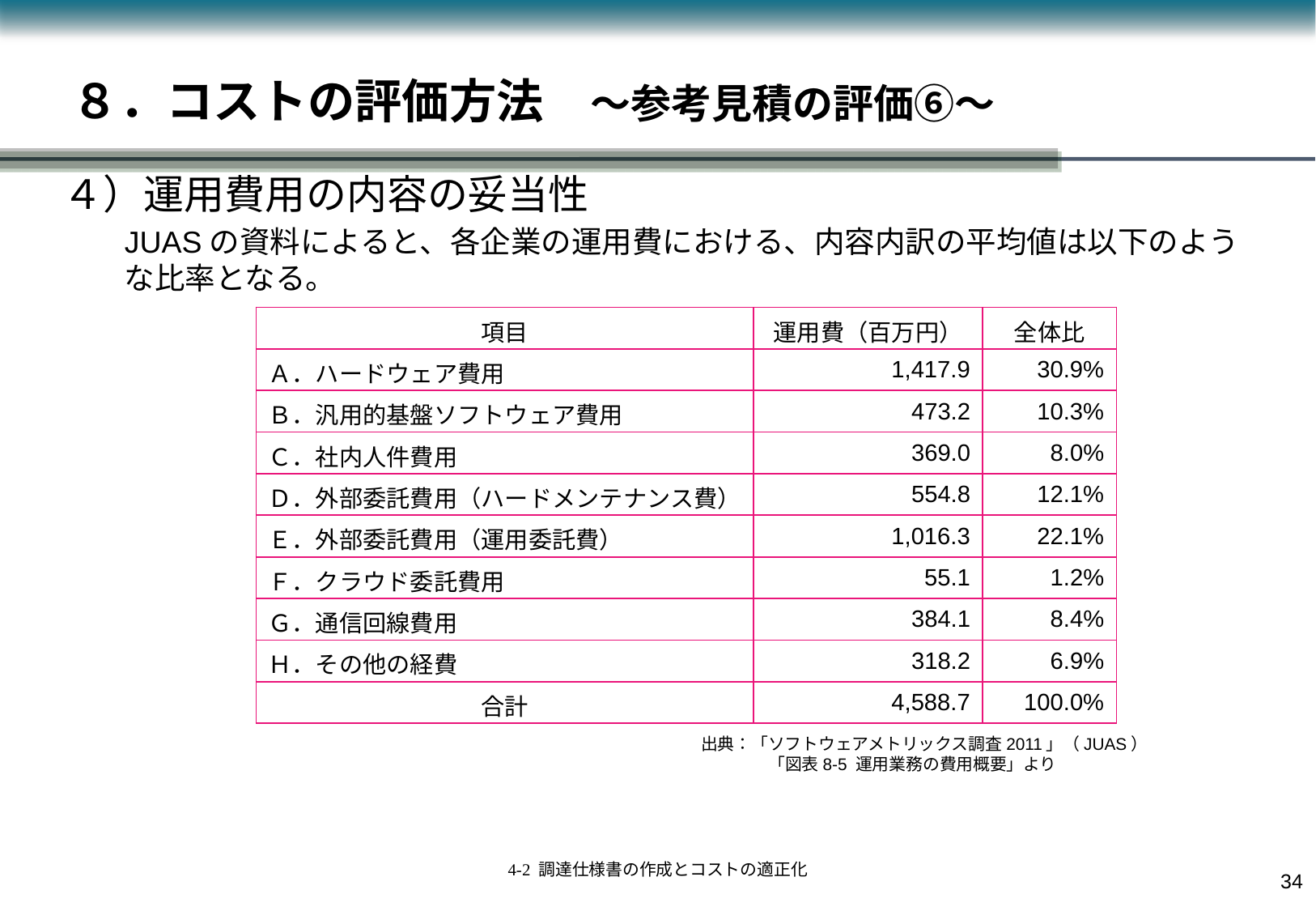

# ８．コストの評価方法　～参考見積の評価⑥～
４）運用費用の内容の妥当性
JUASの資料によると、各企業の運用費における、内容内訳の平均値は以下のような比率となる。
| 項目 | 運用費（百万円） | 全体比 |
| --- | --- | --- |
| Ａ．ハードウェア費用 | 1,417.9 | 30.9% |
| Ｂ．汎用的基盤ソフトウェア費用 | 473.2 | 10.3% |
| Ｃ．社内人件費用 | 369.0 | 8.0% |
| Ｄ．外部委託費用（ハードメンテナンス費） | 554.8 | 12.1% |
| Ｅ．外部委託費用（運用委託費） | 1,016.3 | 22.1% |
| Ｆ．クラウド委託費用 | 55.1 | 1.2% |
| Ｇ．通信回線費用 | 384.1 | 8.4% |
| Ｈ．その他の経費 | 318.2 | 6.9% |
| 合計 | 4,588.7 | 100.0% |
出典：「ソフトウェアメトリックス調査2011」（JUAS）
　　　　「図表8-5 運用業務の費用概要」より
34
4-2 調達仕様書の作成とコストの適正化